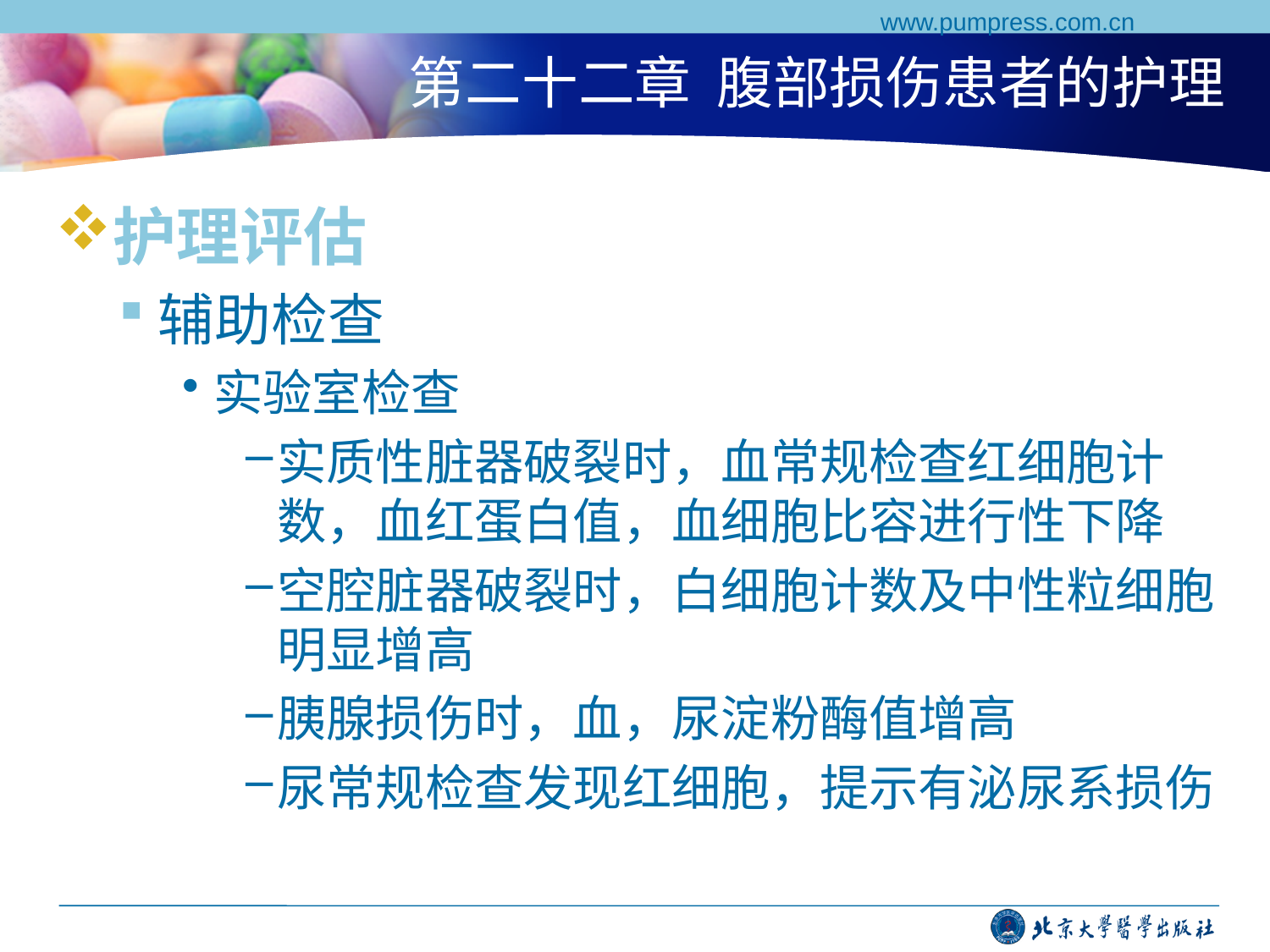

www.pumpress.com.cn
# 第二十二章  腹部损伤患者的护理
护理评估
辅助检查
实验室检查
实质性脏器破裂时，血常规检查红细胞计数，血红蛋白值，血细胞比容进行性下降
空腔脏器破裂时，白细胞计数及中性粒细胞明显增高
胰腺损伤时，血，尿淀粉酶值增高
尿常规检查发现红细胞，提示有泌尿系损伤